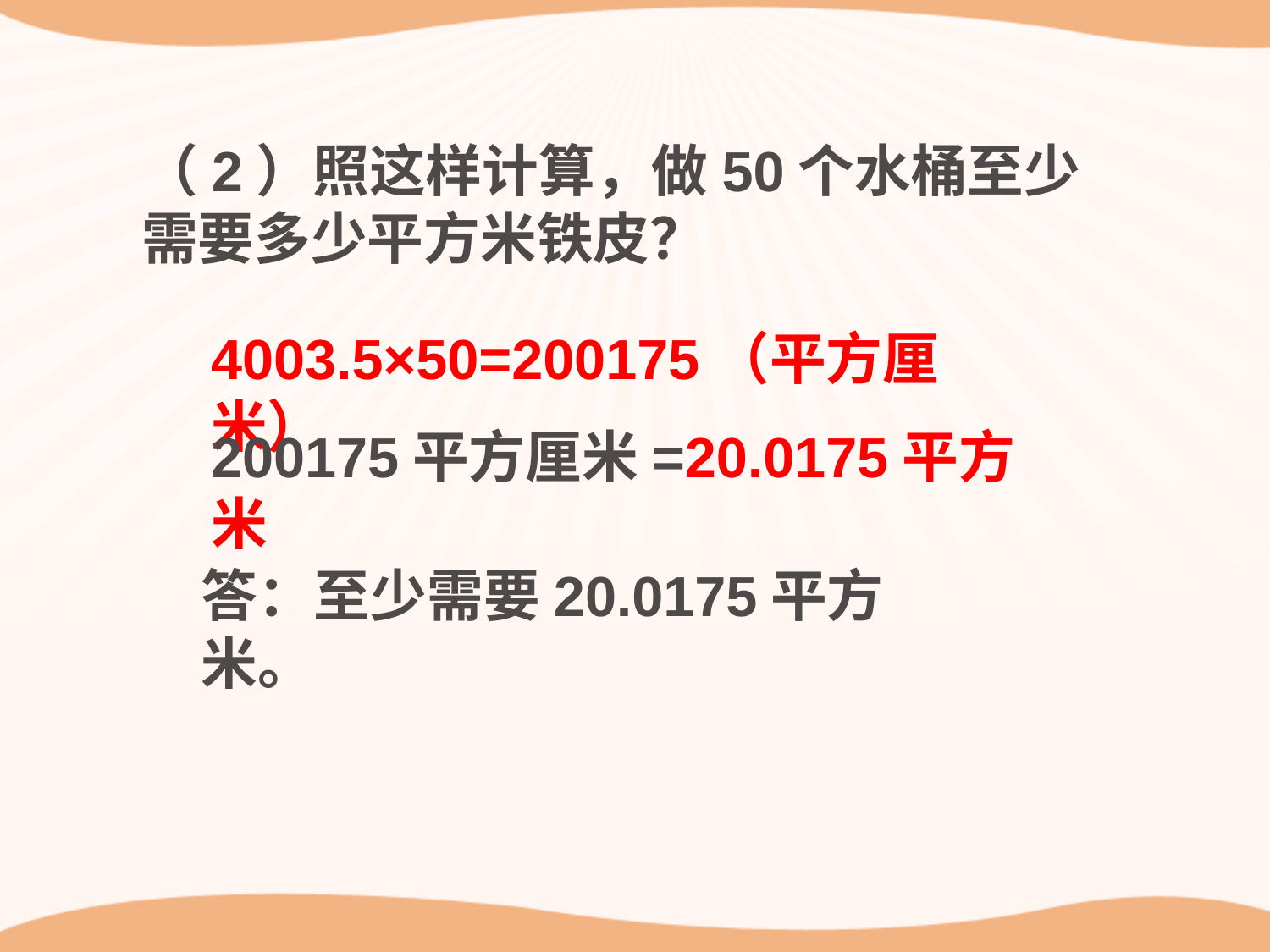

（2）照这样计算，做50个水桶至少需要多少平方米铁皮？
4003.5×50=200175（平方厘米）
200175平方厘米=20.0175平方米
答：至少需要20.0175平方米。